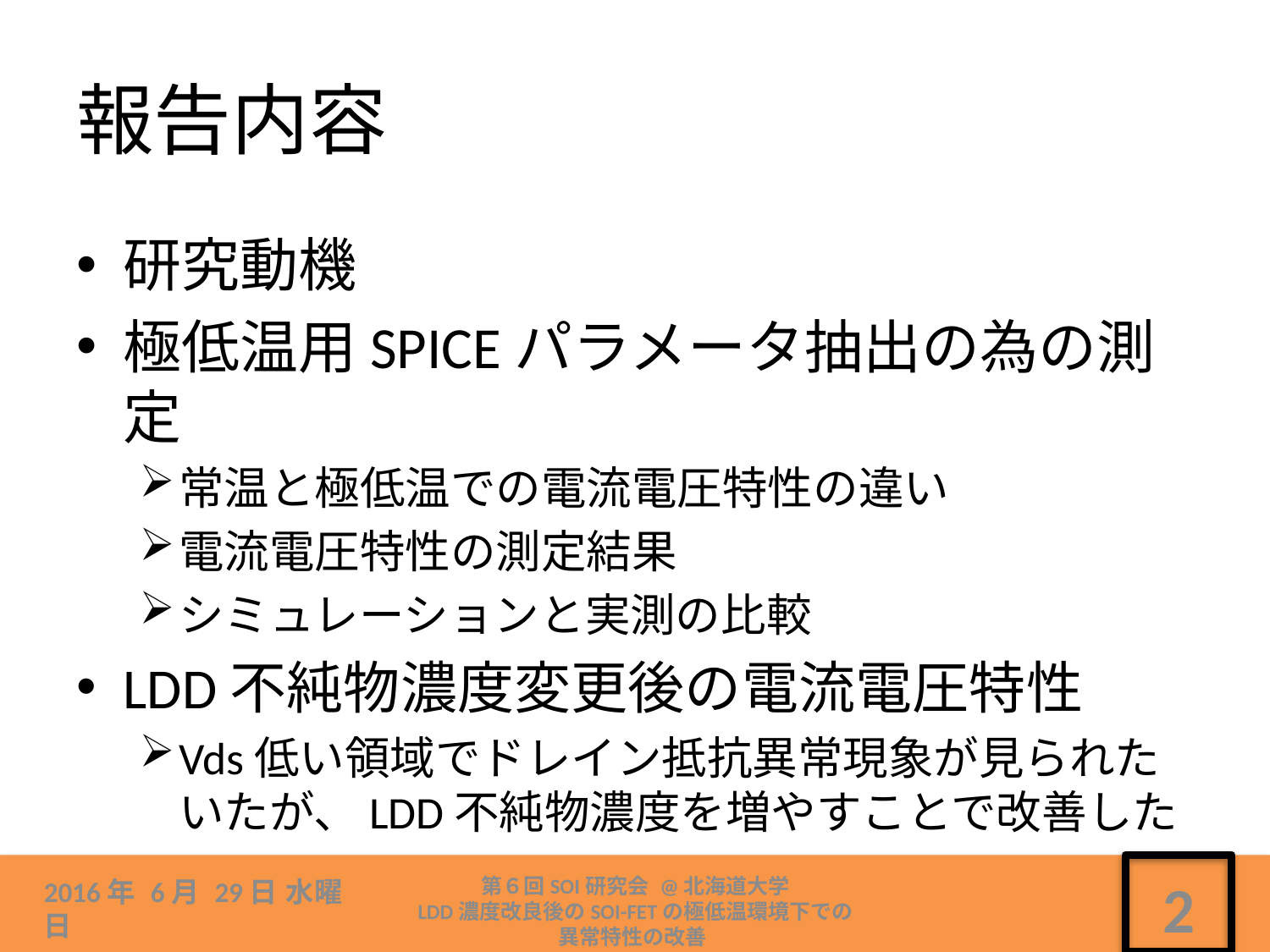

# 報告内容
研究動機
極低温用SPICEパラメータ抽出の為の測定
常温と極低温での電流電圧特性の違い
電流電圧特性の測定結果
シミュレーションと実測の比較
LDD不純物濃度変更後の電流電圧特性
Vds低い領域でドレイン抵抗異常現象が見られたいたが、LDD不純物濃度を増やすことで改善した

第６回SOI研究会 @北海道大学
LDD濃度改良後のSOI-FETの極低温環境下での
異常特性の改善
2016年 6月 29日 水曜日
2